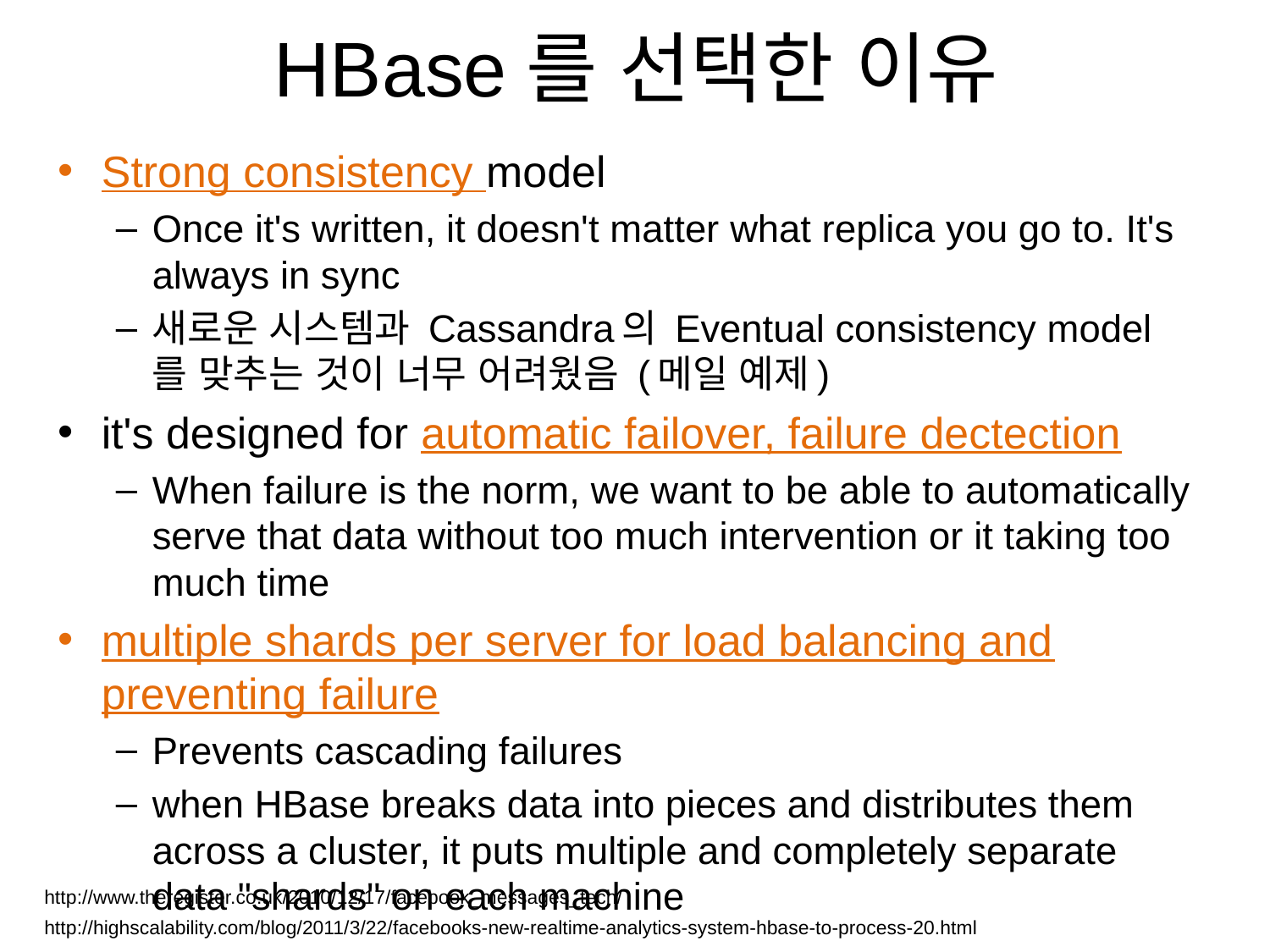

# HBase를 선택한 이유
Strong consistency model
Once it's written, it doesn't matter what replica you go to. It's always in sync
새로운 시스템과 Cassandra의 Eventual consistency model를 맞추는 것이 너무 어려웠음 (메일 예제)
it's designed for automatic failover, failure dectection
When failure is the norm, we want to be able to automatically serve that data without too much intervention or it taking too much time
multiple shards per server for load balancing and preventing failure
Prevents cascading failures
when HBase breaks data into pieces and distributes them across a cluster, it puts multiple and completely separate data "shards" on each machine

http://www.theregister.co.uk/2010/12/17/facebook_messages_tech/
http://highscalability.com/blog/2011/3/22/facebooks-new-realtime-analytics-system-hbase-to-process-20.html